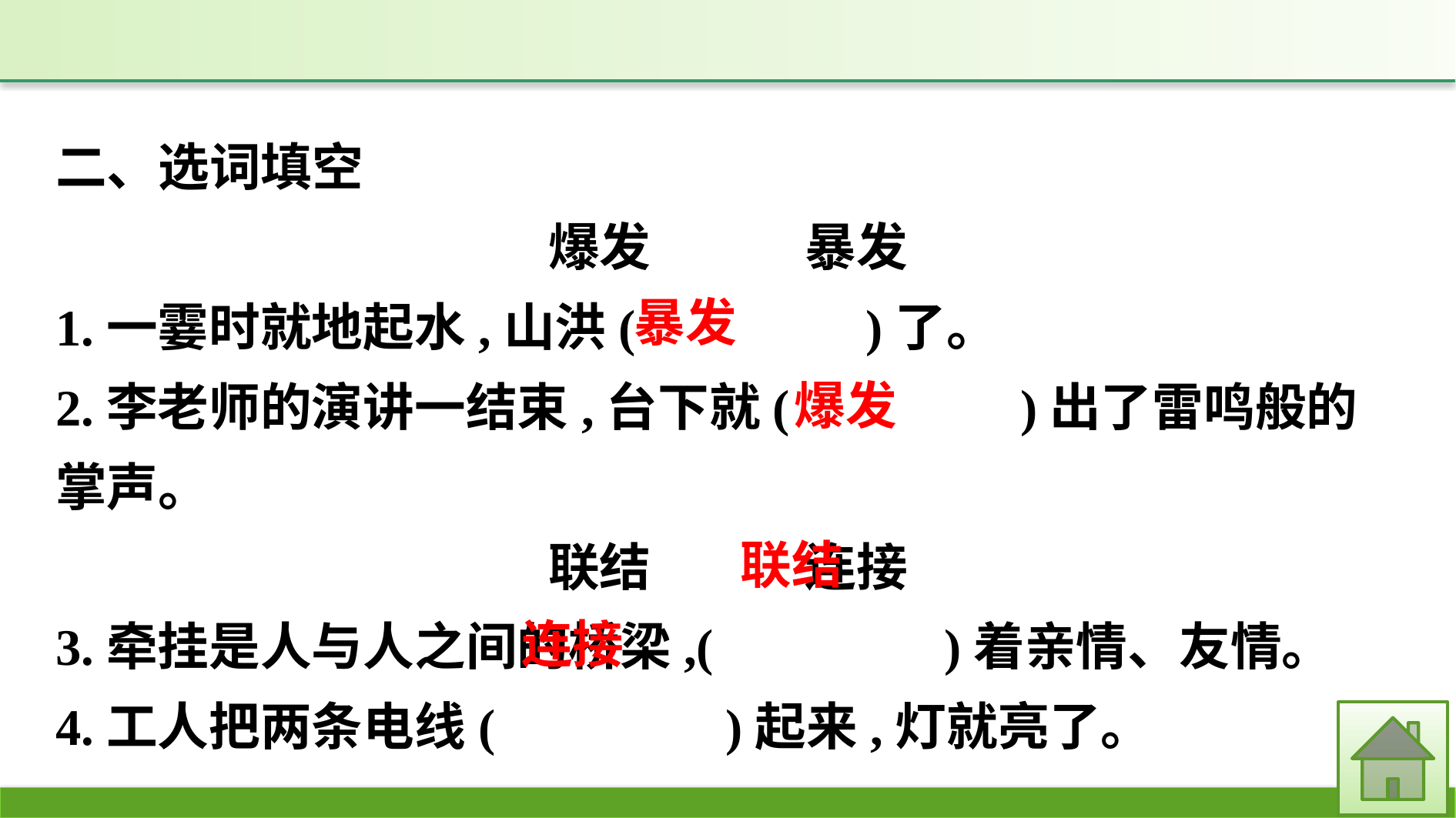

二、选词填空
爆发　　　暴发
1.一霎时就地起水,山洪(　　　　)了。
2.李老师的演讲一结束,台下就(　　　　)出了雷鸣般的掌声。
联结　　　连接
3.牵挂是人与人之间的桥梁,(　　　　)着亲情、友情。
4.工人把两条电线(　　　　)起来,灯就亮了。
暴发
爆发
联结
连接